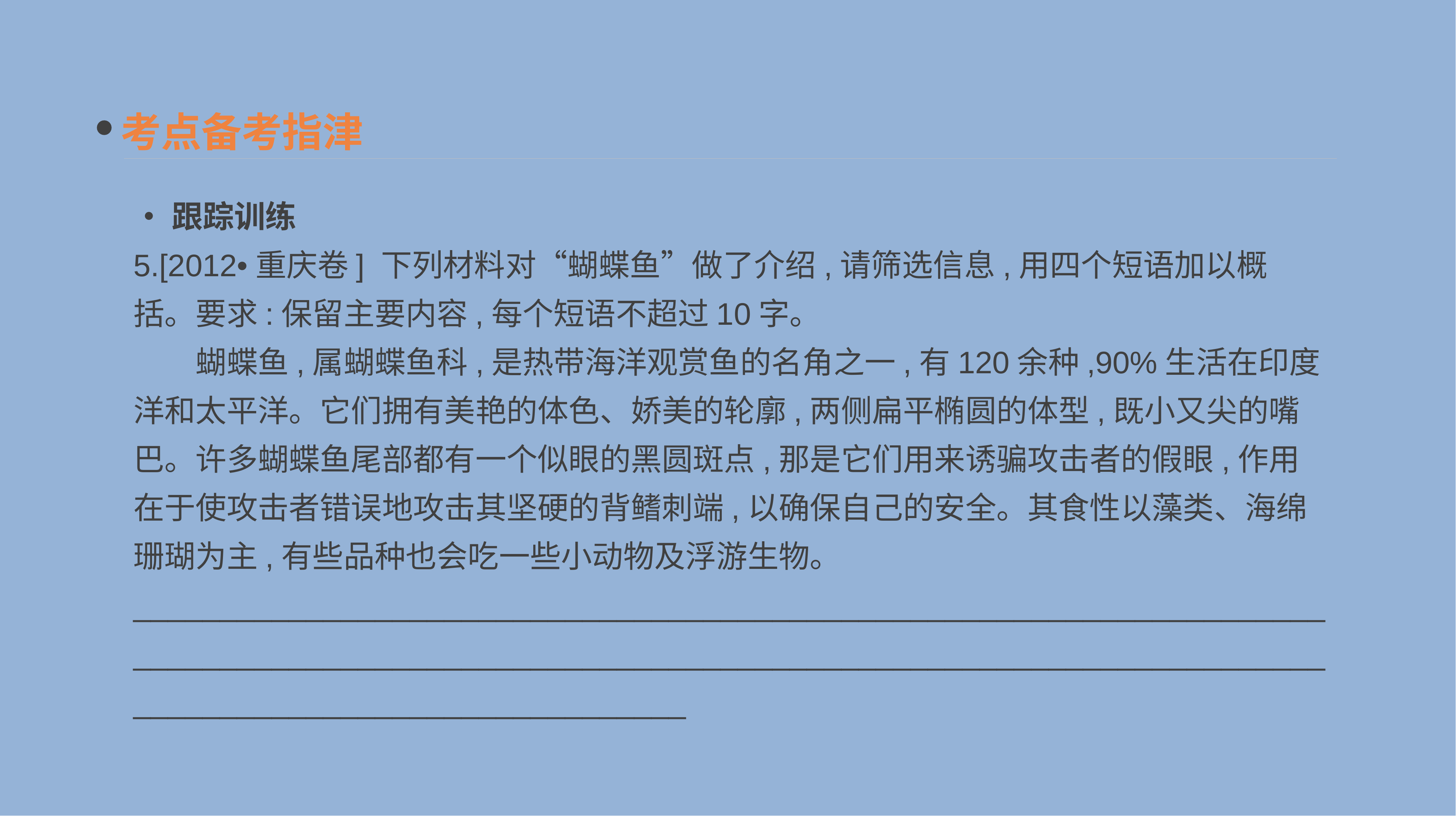

考点备考指津

•跟踪训练
5.[2012•重庆卷] 下列材料对“蝴蝶鱼”做了介绍,请筛选信息,用四个短语加以概括。要求:保留主要内容,每个短语不超过10字。
　　蝴蝶鱼,属蝴蝶鱼科,是热带海洋观赏鱼的名角之一,有120余种,90%生活在印度洋和太平洋。它们拥有美艳的体色、娇美的轮廓,两侧扁平椭圆的体型,既小又尖的嘴巴。许多蝴蝶鱼尾部都有一个似眼的黑圆斑点,那是它们用来诱骗攻击者的假眼,作用在于使攻击者错误地攻击其坚硬的背鳍刺端,以确保自己的安全。其食性以藻类、海绵珊瑚为主,有些品种也会吃一些小动物及浮游生物。
__________________________________________________________________________________________________________________________________________________________________________